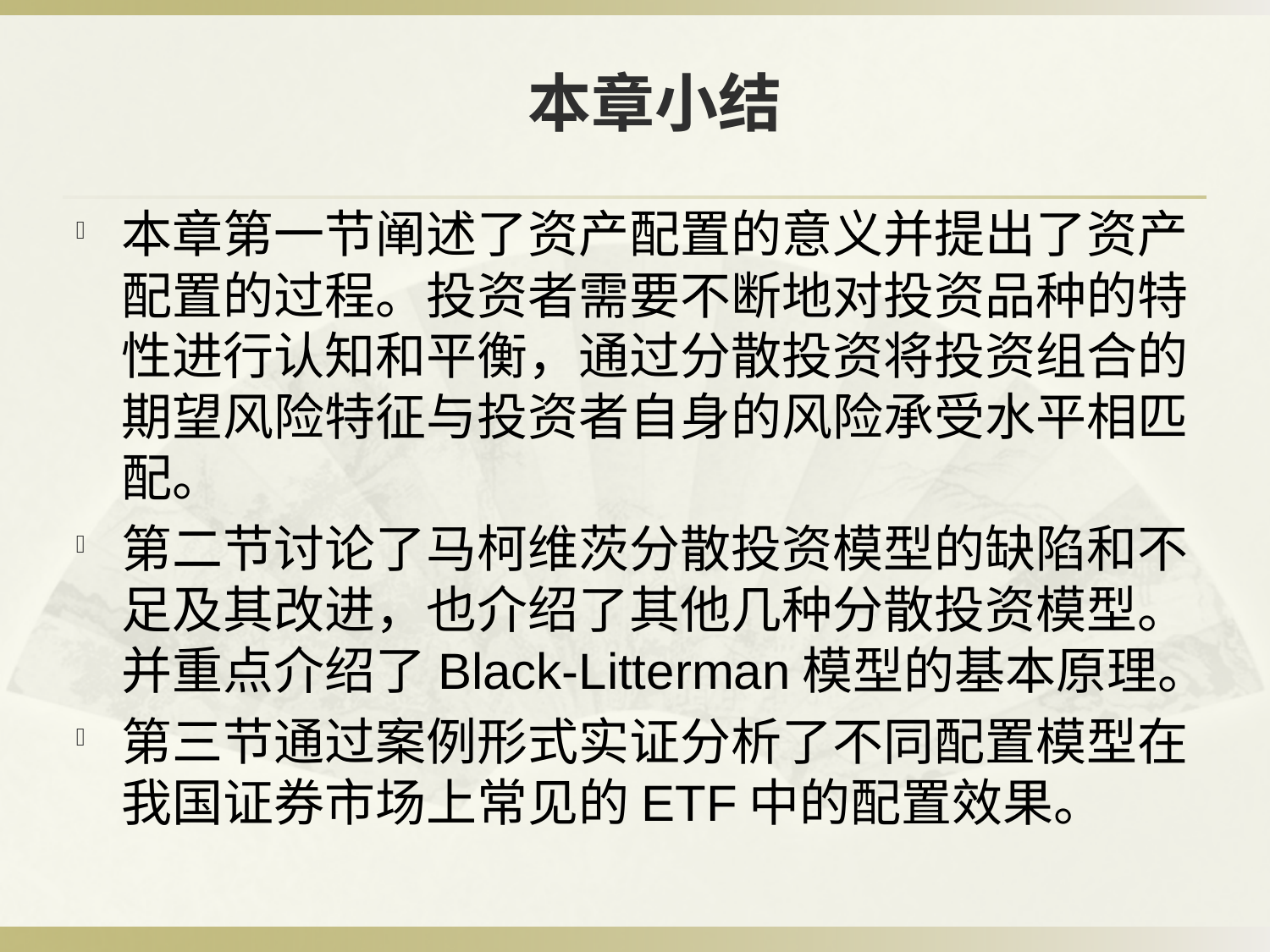

# 本章小结
本章第一节阐述了资产配置的意义并提出了资产配置的过程。投资者需要不断地对投资品种的特性进行认知和平衡，通过分散投资将投资组合的期望风险特征与投资者自身的风险承受水平相匹配。
第二节讨论了马柯维茨分散投资模型的缺陷和不足及其改进，也介绍了其他几种分散投资模型。并重点介绍了Black-Litterman模型的基本原理。
第三节通过案例形式实证分析了不同配置模型在我国证券市场上常见的ETF中的配置效果。